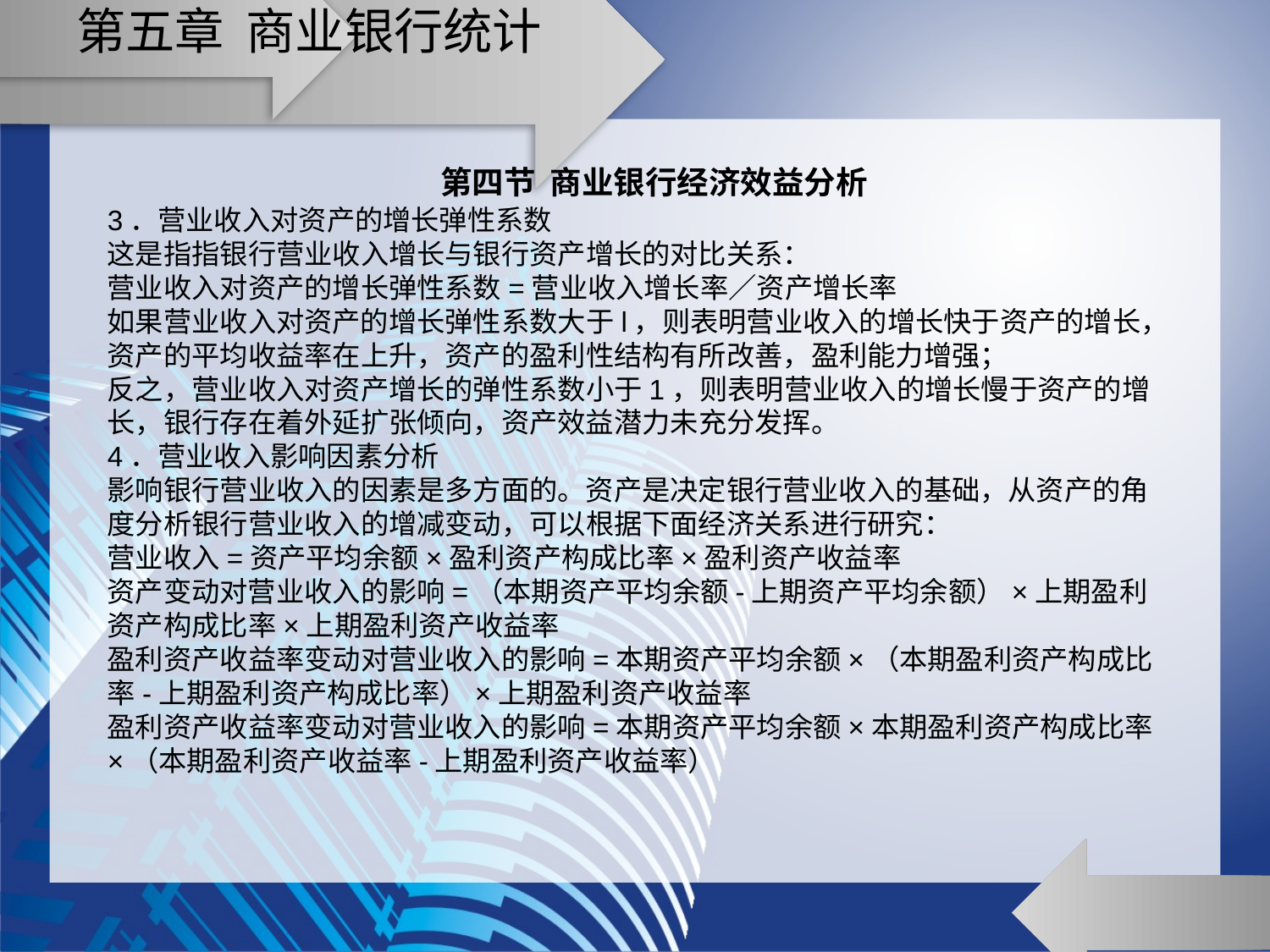

# 第五章  商业银行统计
第四节  商业银行经济效益分析
3．营业收入对资产的增长弹性系数
这是指指银行营业收入增长与银行资产增长的对比关系：
营业收入对资产的增长弹性系数=营业收入增长率／资产增长率
如果营业收入对资产的增长弹性系数大于l，则表明营业收入的增长快于资产的增长，资产的平均收益率在上升，资产的盈利性结构有所改善，盈利能力增强；
反之，营业收入对资产增长的弹性系数小于1，则表明营业收入的增长慢于资产的增长，银行存在着外延扩张倾向，资产效益潜力未充分发挥。
4．营业收入影响因素分析
影响银行营业收入的因素是多方面的。资产是决定银行营业收入的基础，从资产的角度分析银行营业收入的增减变动，可以根据下面经济关系进行研究：
营业收入=资产平均余额×盈利资产构成比率×盈利资产收益率
资产变动对营业收入的影响=（本期资产平均余额-上期资产平均余额）×上期盈利资产构成比率×上期盈利资产收益率
盈利资产收益率变动对营业收入的影响=本期资产平均余额×（本期盈利资产构成比率-上期盈利资产构成比率）×上期盈利资产收益率
盈利资产收益率变动对营业收入的影响=本期资产平均余额×本期盈利资产构成比率×（本期盈利资产收益率-上期盈利资产收益率）